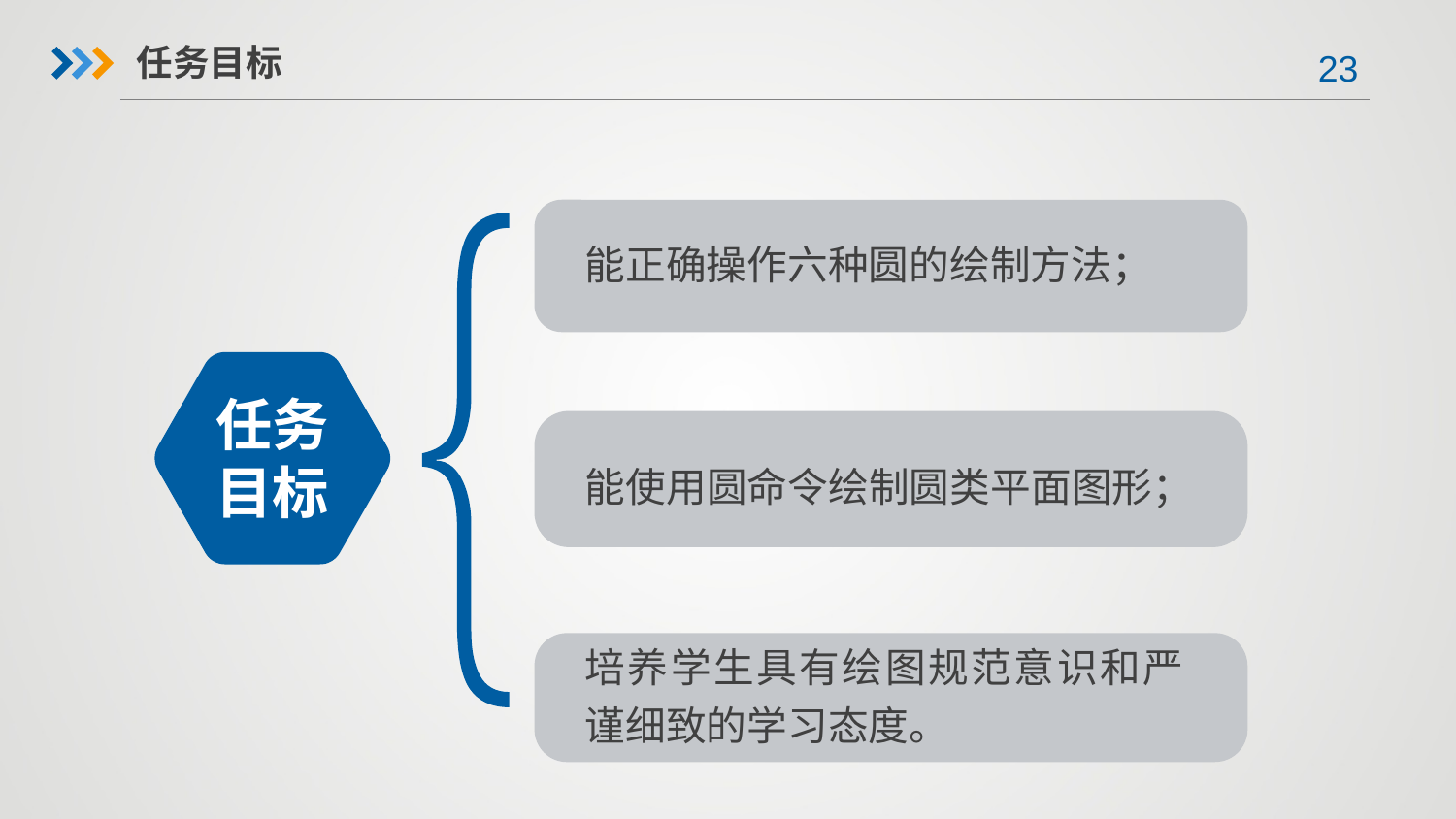

任务目标

能正确操作六种圆的绘制方法；

任务目标

能使用圆命令绘制圆类平面图形；

培养学生具有绘图规范意识和严谨细致的学习态度。